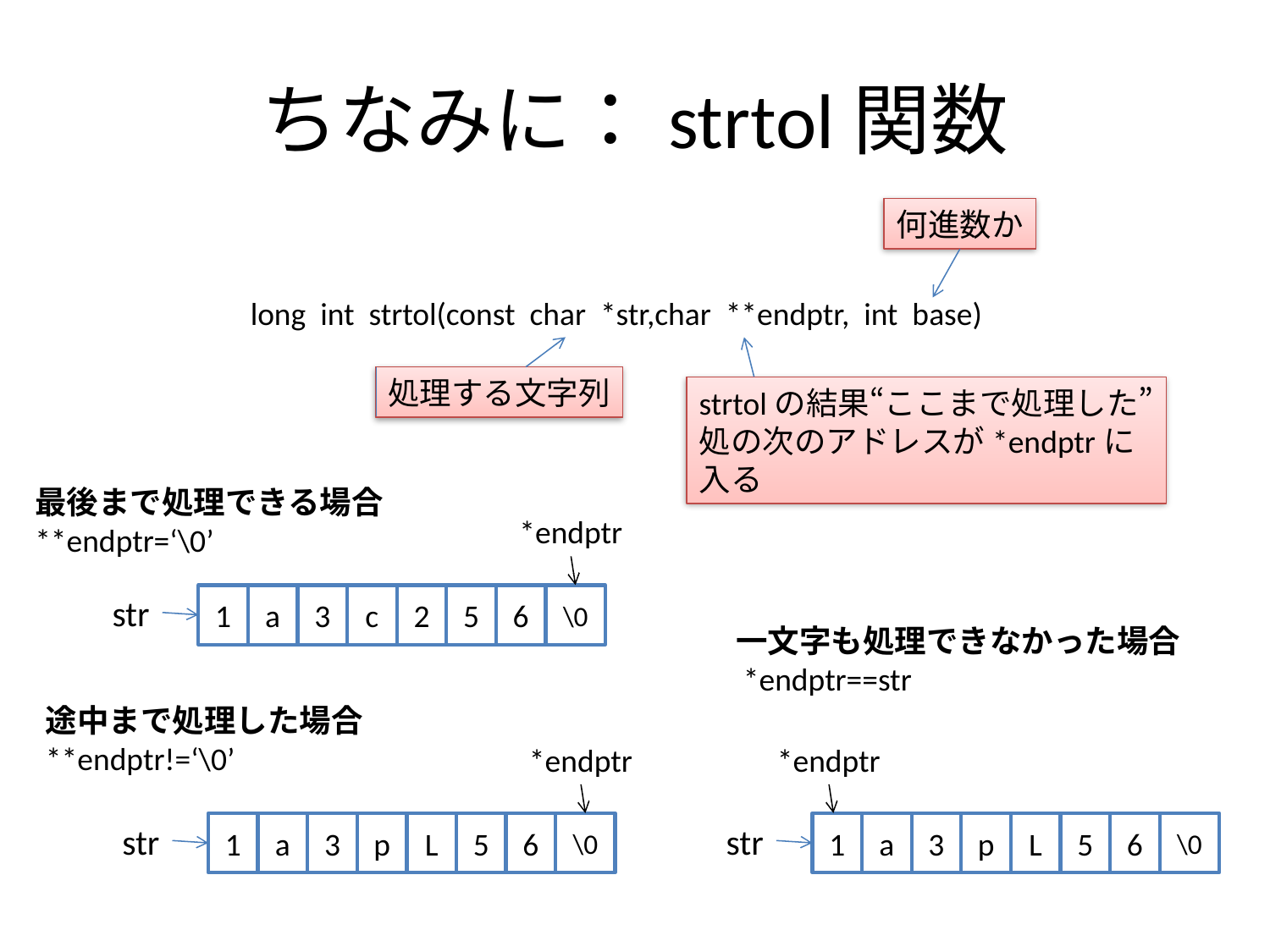

# ちなみに：strtol関数
何進数か
long  int  strtol(const  char  *str,char  **endptr,  int  base)
処理する文字列
strtolの結果“ここまで処理した”
処の次のアドレスが*endptrに
入る
最後まで処理できる場合
**endptr=‘\0’
*endptr
str
1
a
3
c
2
5
6
\0
一文字も処理できなかった場合
 *endptr==str
途中まで処理した場合
**endptr!=‘\0’
*endptr
*endptr
str
1
a
3
p
L
5
6
\0
str
1
a
3
p
L
5
6
\0